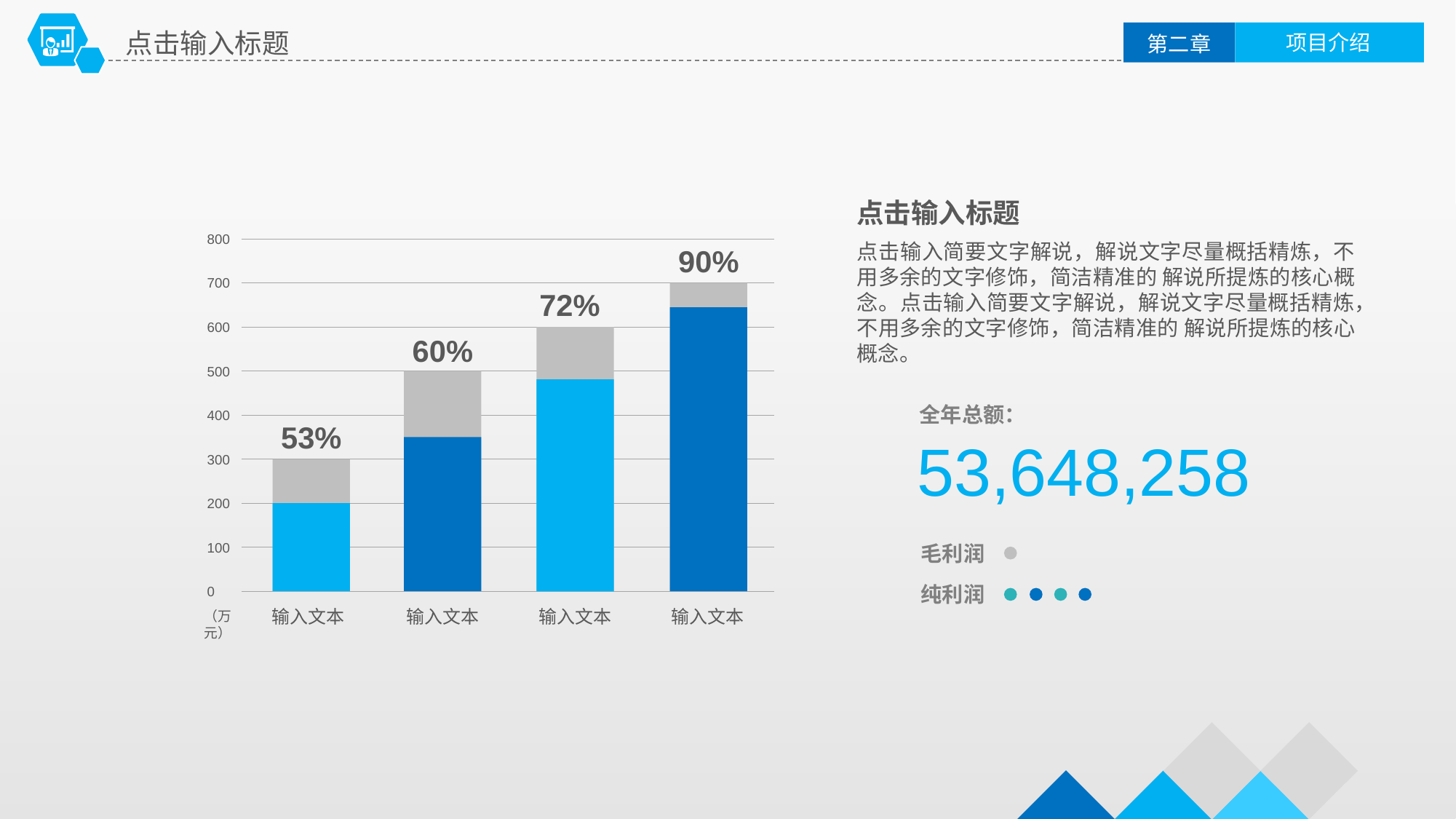

点击输入标题
项目介绍
第二章

点击输入标题
800
点击输入简要文字解说，解说文字尽量概括精炼，不用多余的文字修饰，简洁精准的 解说所提炼的核心概念。点击输入简要文字解说，解说文字尽量概括精炼，不用多余的文字修饰，简洁精准的 解说所提炼的核心概念。
90%
700

72%

600

60%
500

全年总额：
400
53%
53,648,258

300

200

100
毛利润

纯利润
0

输入文本
输入文本
输入文本
输入文本
（万元）